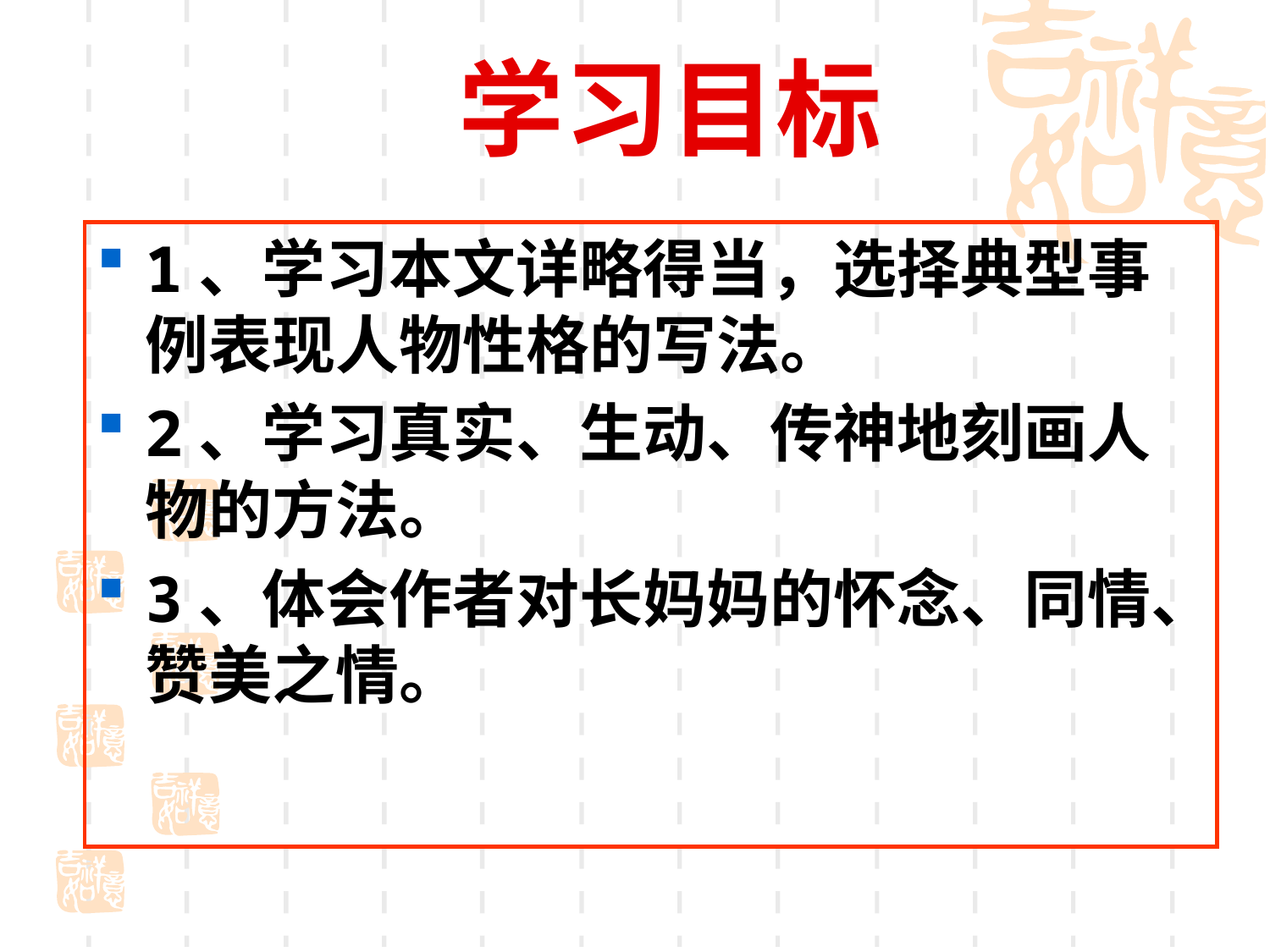

# 学习目标
1、学习本文详略得当，选择典型事例表现人物性格的写法。
2、学习真实、生动、传神地刻画人物的方法。
3、体会作者对长妈妈的怀念、同情、赞美之情。